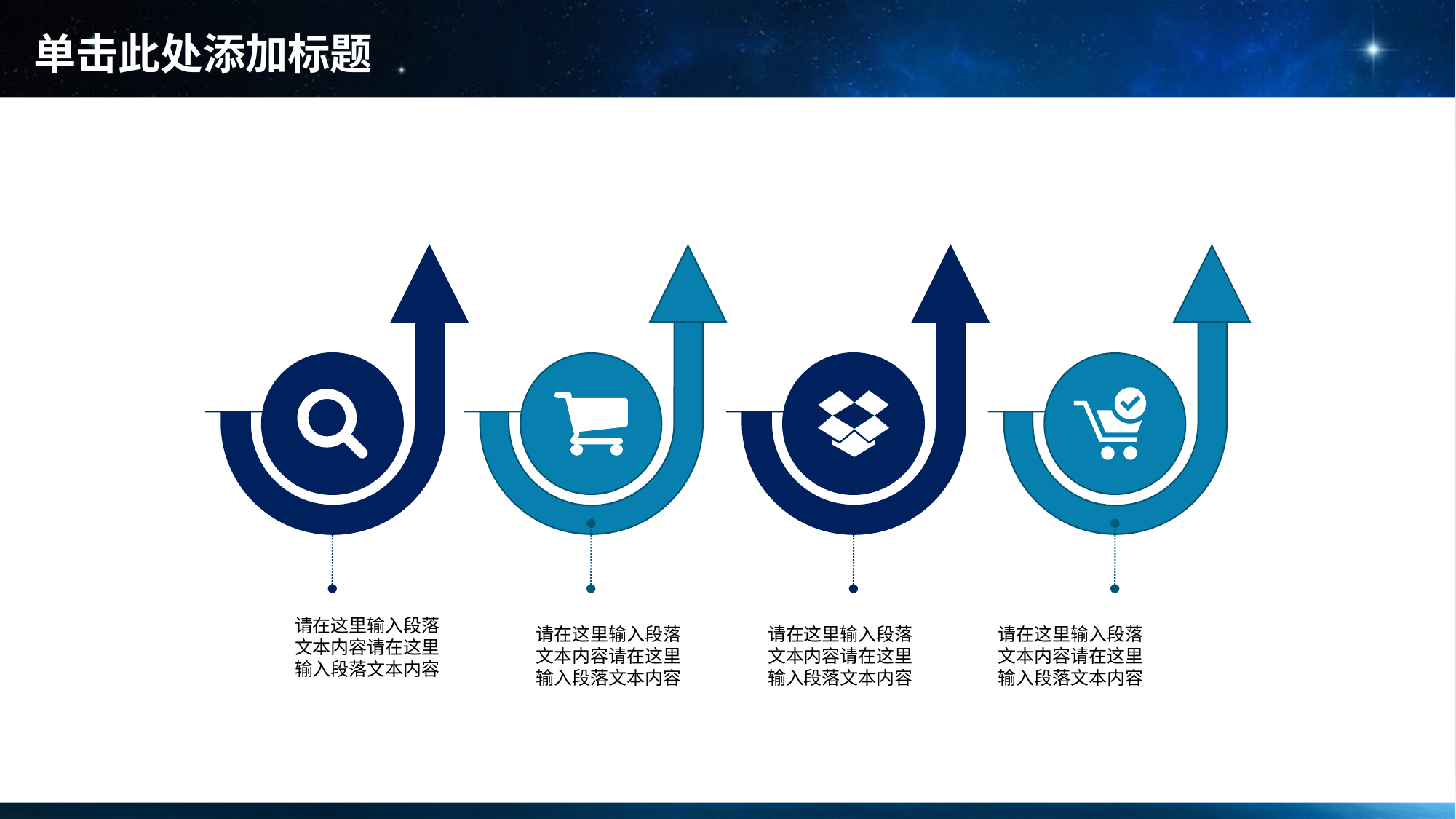

# 单击此处添加标题

请在这里输入段落文本内容请在这里输入段落文本内容
请在这里输入段落文本内容请在这里输入段落文本内容
请在这里输入段落文本内容请在这里输入段落文本内容
请在这里输入段落文本内容请在这里输入段落文本内容